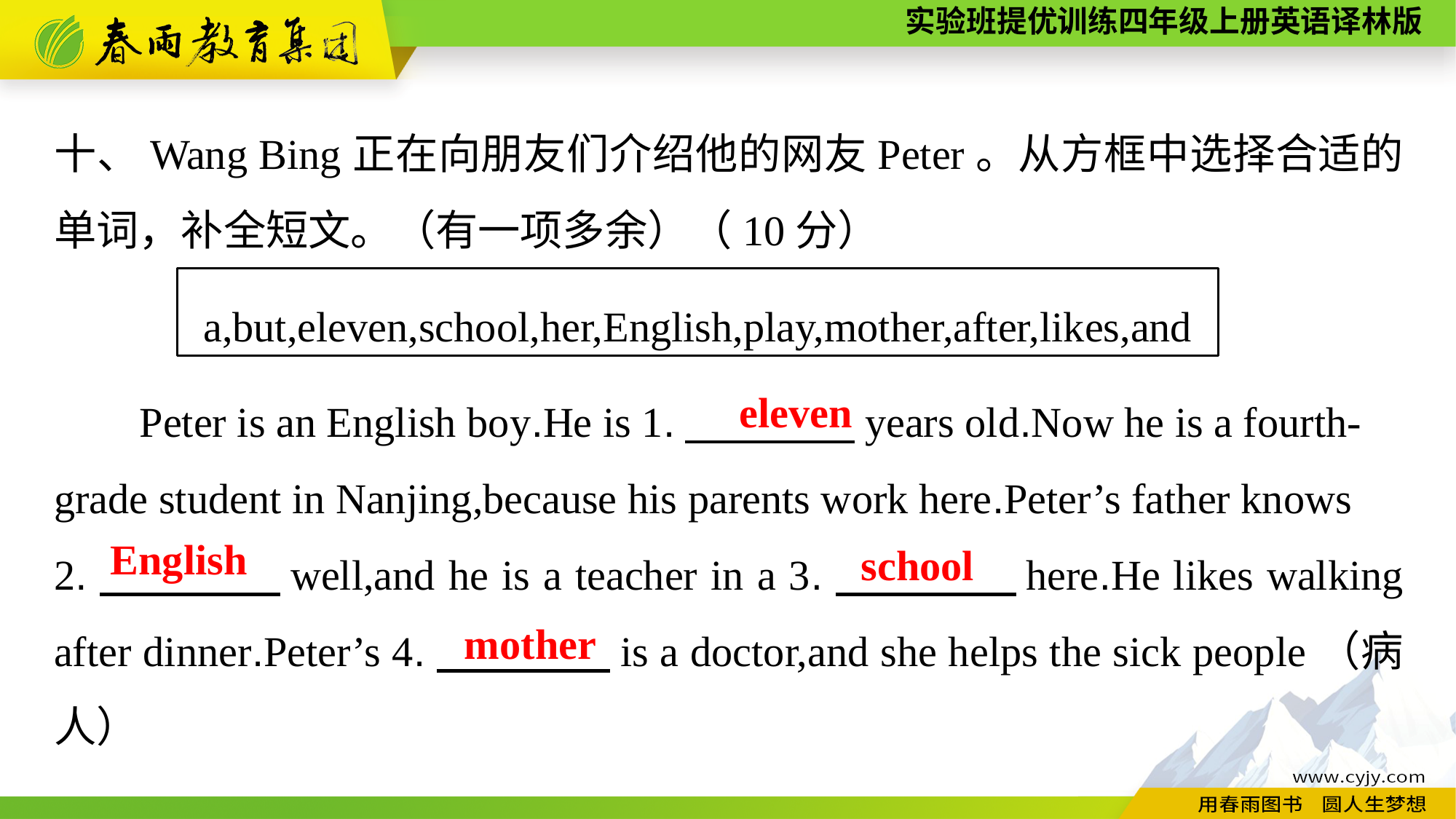

十、Wang Bing正在向朋友们介绍他的网友Peter。从方框中选择合适的单词，补全短文。（有一项多余）（10分）

Peter is an English boy.He is 1.　　　　years old.Now he is a fourth-grade student in Nanjing,because his parents work here.Peter’s father knows
2.　　　　well,and he is a teacher in a 3.　　　　here.He likes walking after dinner.Peter’s 4.　　　　is a doctor,and she helps the sick people（病人）
a,but,eleven,school,her,English,play,mother,after,likes,and
eleven
English
school
mother